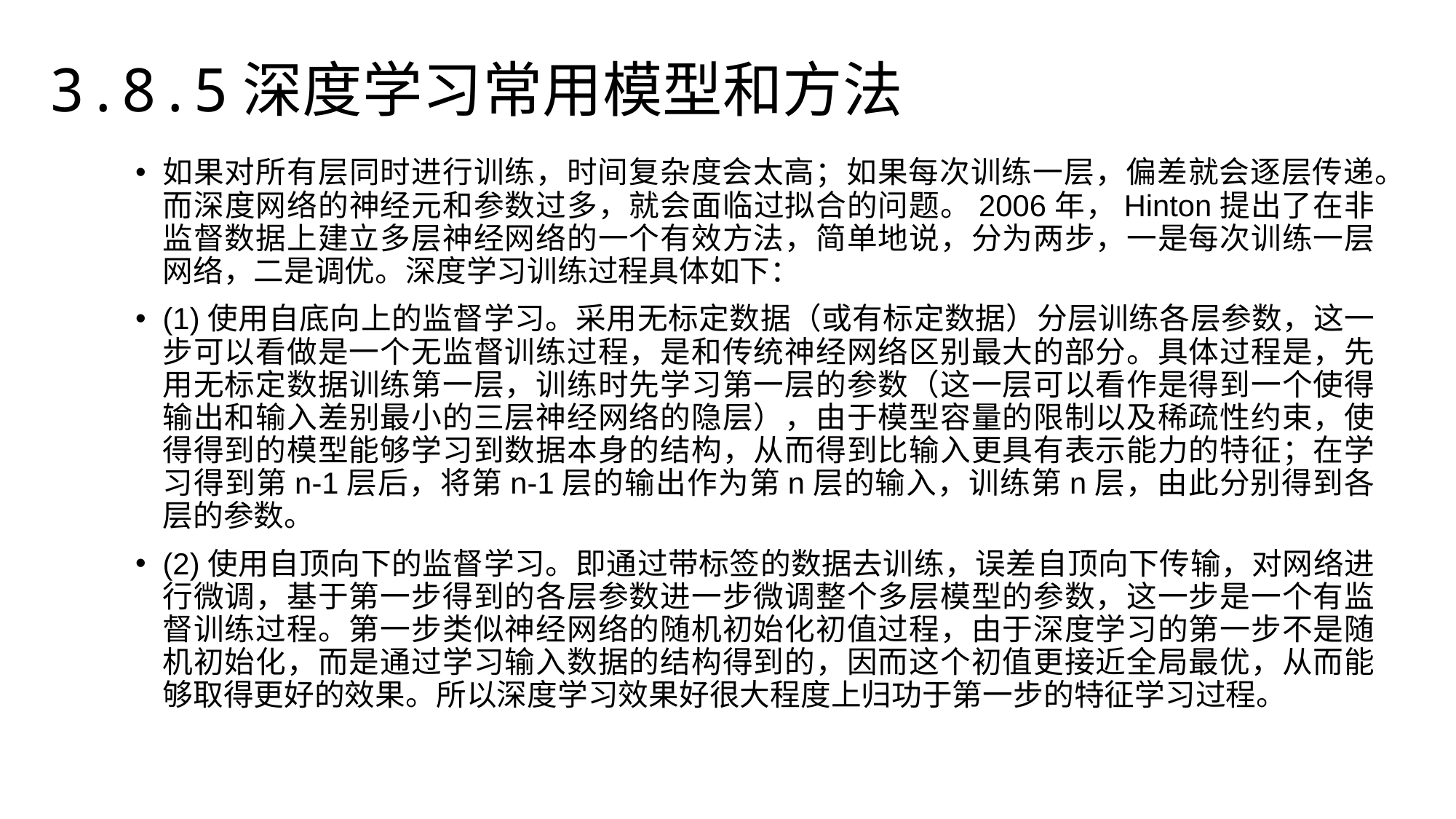

3.8.5深度学习常用模型和方法
如果对所有层同时进行训练，时间复杂度会太高；如果每次训练一层，偏差就会逐层传递。而深度网络的神经元和参数过多，就会面临过拟合的问题。2006年，Hinton提出了在非监督数据上建立多层神经网络的一个有效方法，简单地说，分为两步，一是每次训练一层网络，二是调优。深度学习训练过程具体如下：
(1)使用自底向上的监督学习。采用无标定数据（或有标定数据）分层训练各层参数，这一步可以看做是一个无监督训练过程，是和传统神经网络区别最大的部分。具体过程是，先用无标定数据训练第一层，训练时先学习第一层的参数（这一层可以看作是得到一个使得输出和输入差别最小的三层神经网络的隐层），由于模型容量的限制以及稀疏性约束，使得得到的模型能够学习到数据本身的结构，从而得到比输入更具有表示能力的特征；在学习得到第n-1层后，将第n-1层的输出作为第n层的输入，训练第n层，由此分别得到各层的参数。
(2)使用自顶向下的监督学习。即通过带标签的数据去训练，误差自顶向下传输，对网络进行微调，基于第一步得到的各层参数进一步微调整个多层模型的参数，这一步是一个有监督训练过程。第一步类似神经网络的随机初始化初值过程，由于深度学习的第一步不是随机初始化，而是通过学习输入数据的结构得到的，因而这个初值更接近全局最优，从而能够取得更好的效果。所以深度学习效果好很大程度上归功于第一步的特征学习过程。